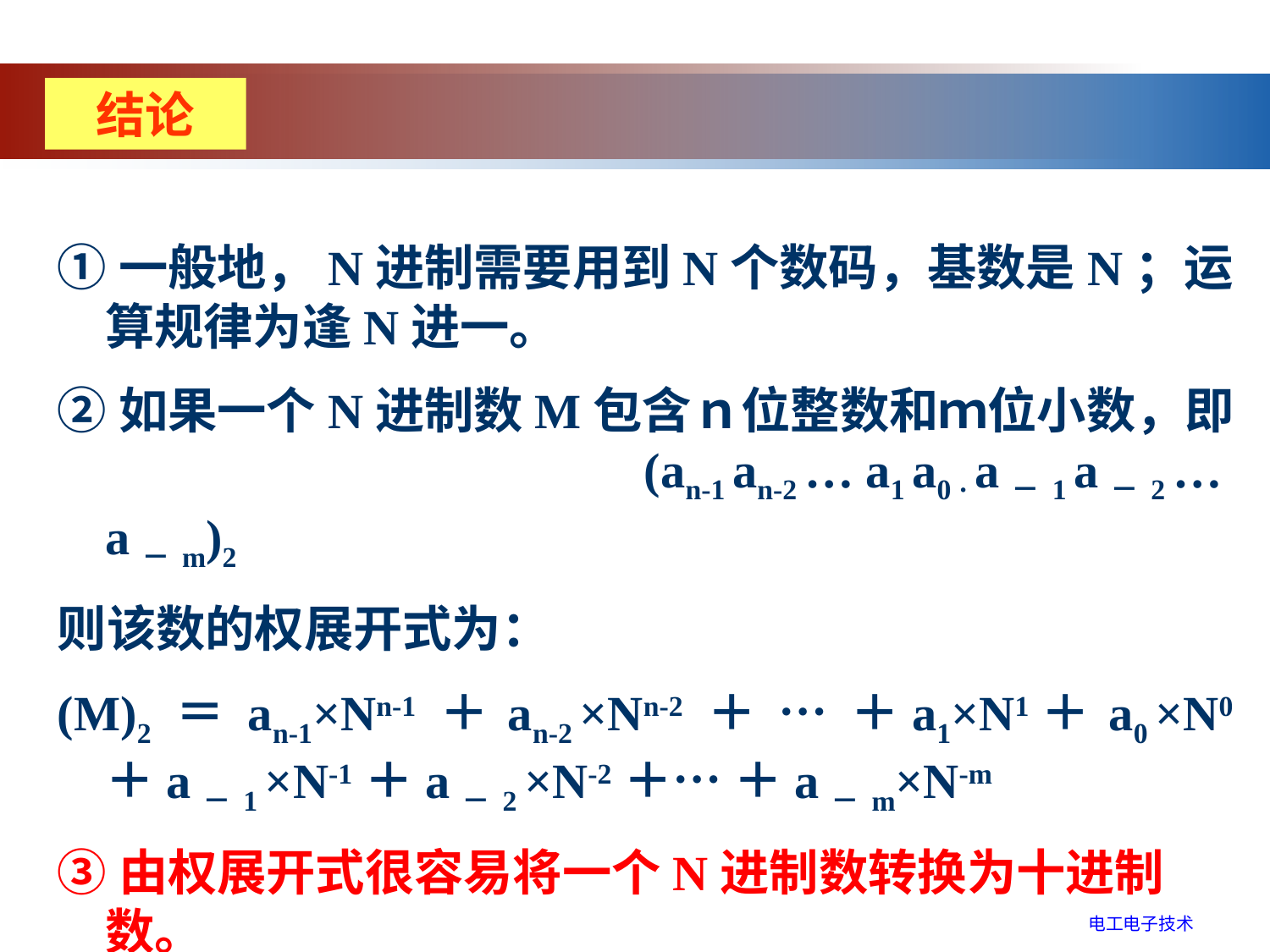

结论
①一般地，N进制需要用到N个数码，基数是N；运算规律为逢N进一。
②如果一个N进制数M包含ｎ位整数和ｍ位小数，即                                                 (an-1 an-2 … a1 a0 · a－1 a－2 … a－m)2
则该数的权展开式为：
(M)2 ＝ an-1×Nn-1 ＋ an-2 ×Nn-2 ＋  …  ＋a1×N1＋ a0 ×N0＋a－1 ×N-1＋a－2 ×N-2＋… ＋a－m×N-m
③由权展开式很容易将一个N进制数转换为十进制数。

电工电子技术